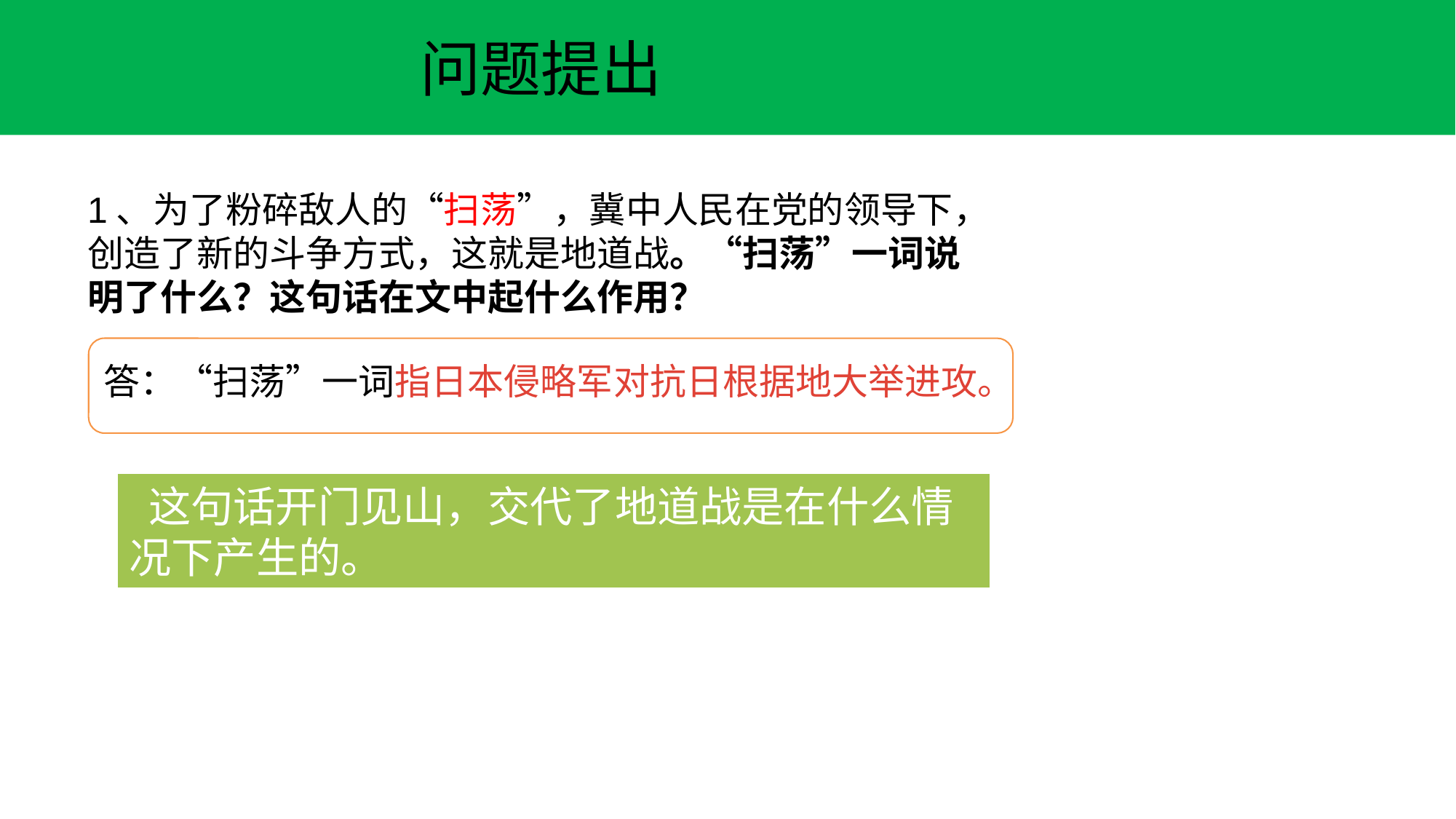

问题提出
1、为了粉碎敌人的“扫荡”，冀中人民在党的领导下，创造了新的斗争方式，这就是地道战。“扫荡”一词说明了什么？这句话在文中起什么作用？

答：“扫荡”一词指日本侵略军对抗日根据地大举进攻。

 这句话开门见山，交代了地道战是在什么情况下产生的。